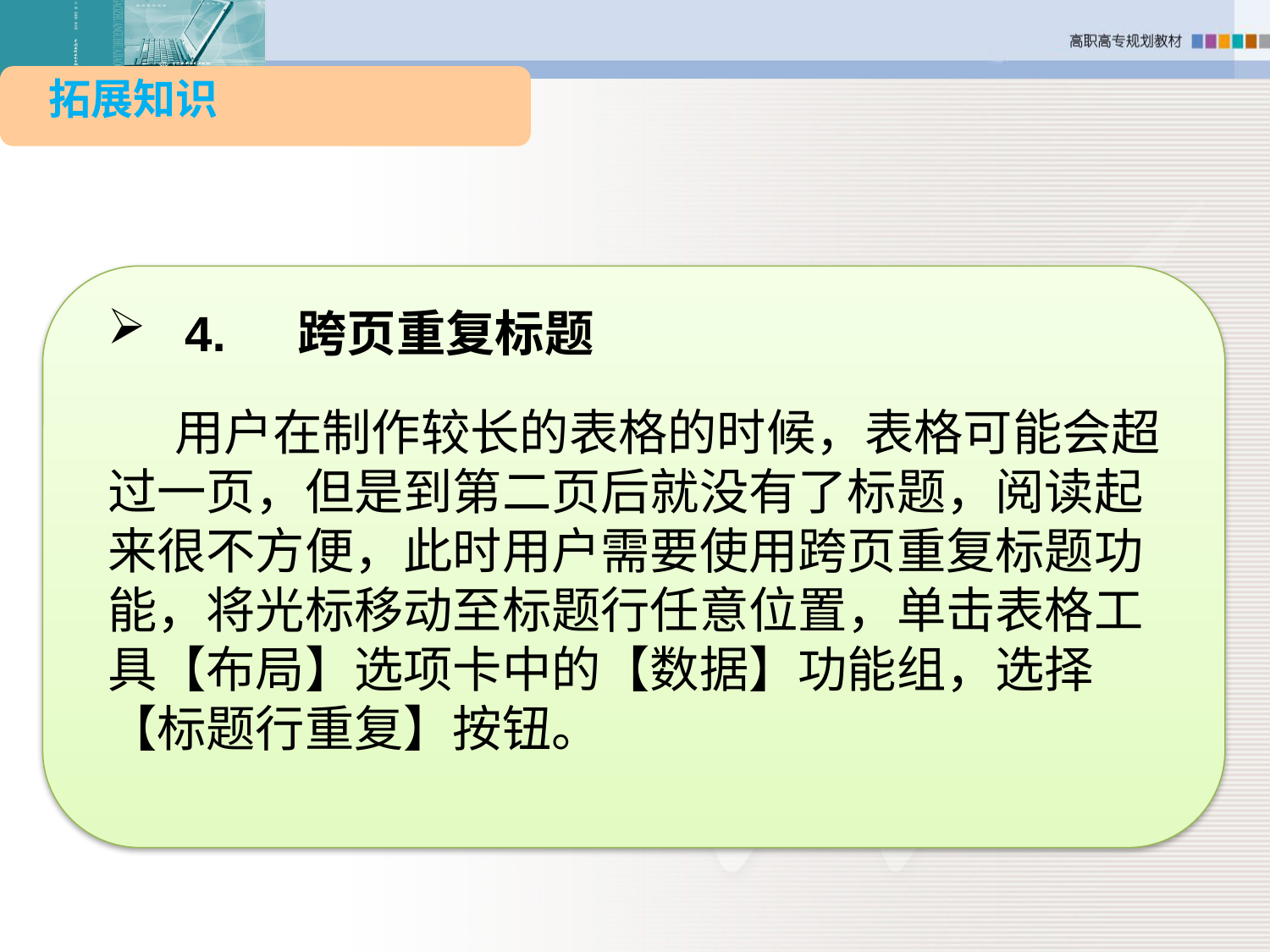

拓展知识

 4.	跨页重复标题
     用户在制作较长的表格的时候，表格可能会超过一页，但是到第二页后就没有了标题，阅读起来很不方便，此时用户需要使用跨页重复标题功能，将光标移动至标题行任意位置，单击表格工具【布局】选项卡中的【数据】功能组，选择【标题行重复】按钮。